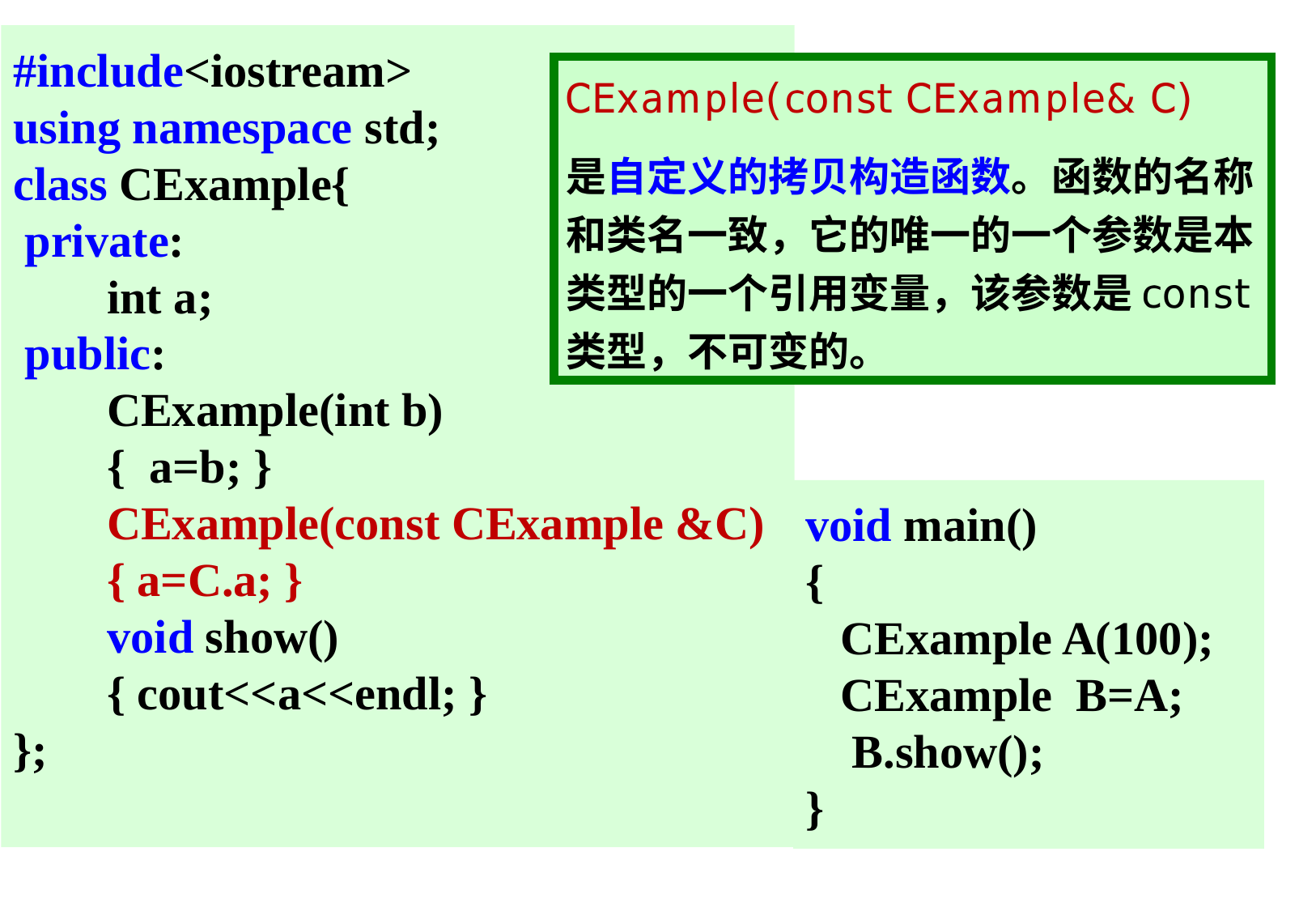

#include<iostream>
using namespace std;
class CExample{
 private:
        int a;
 public:
        CExample(int b)
        {  a=b; }
        CExample(const CExample &C)
        { a=C.a; }
        void show()
        { cout<<a<<endl; }
};

CExample(const CExample& C)
是自定义的拷贝构造函数。函数的名称和类名一致，它的唯一的一个参数是本类型的一个引用变量，该参数是const类型，不可变的。
void main()
{
   CExample A(100);
   CExample  B=A;
    B.show();
}